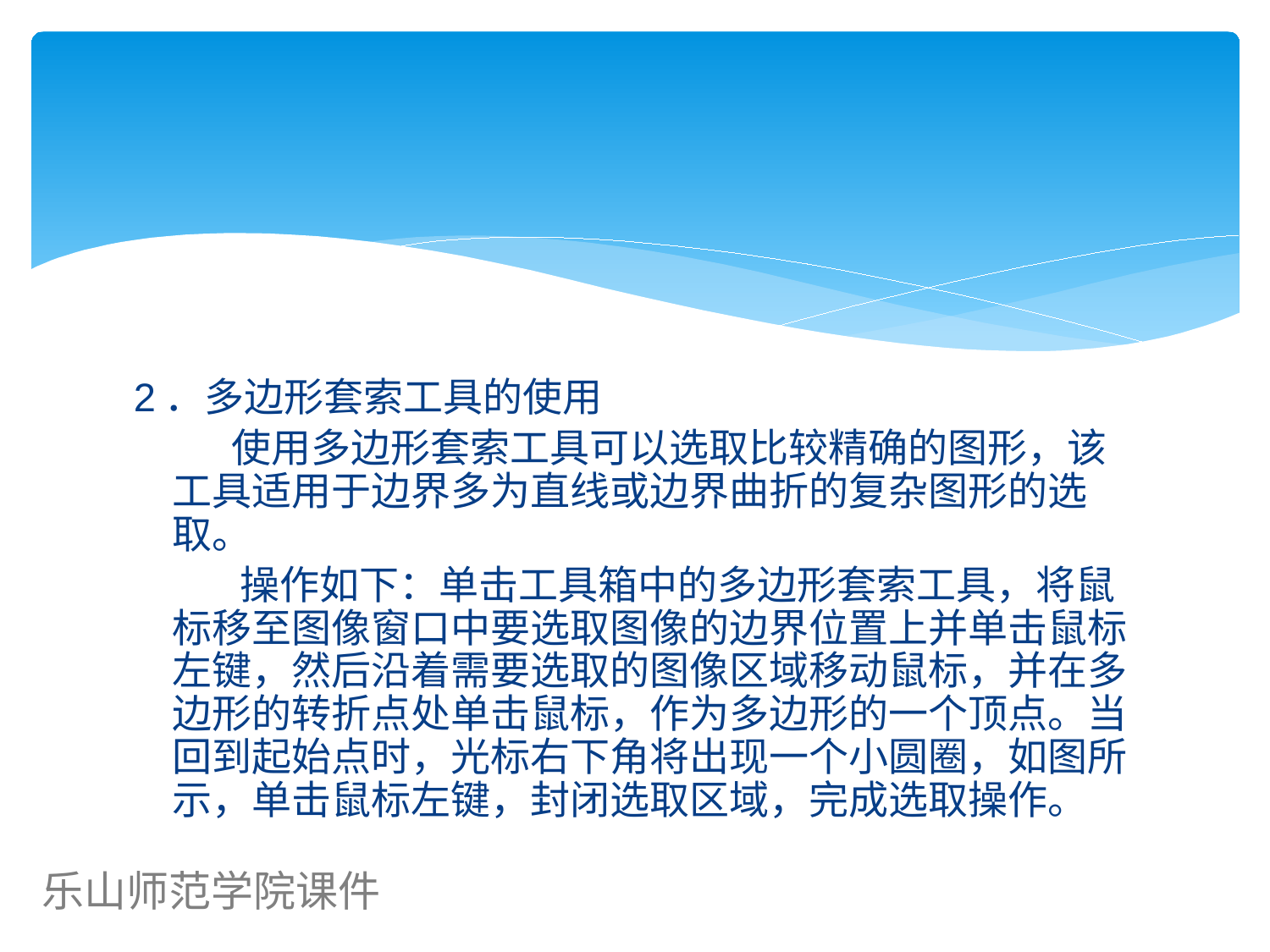

2．多边形套索工具的使用
          使用多边形套索工具可以选取比较精确的图形，该工具适用于边界多为直线或边界曲折的复杂图形的选取。
           操作如下：单击工具箱中的多边形套索工具，将鼠标移至图像窗口中要选取图像的边界位置上并单击鼠标左键，然后沿着需要选取的图像区域移动鼠标，并在多边形的转折点处单击鼠标，作为多边形的一个顶点。当回到起始点时，光标右下角将出现一个小圆圈，如图所示，单击鼠标左键，封闭选取区域，完成选取操作。